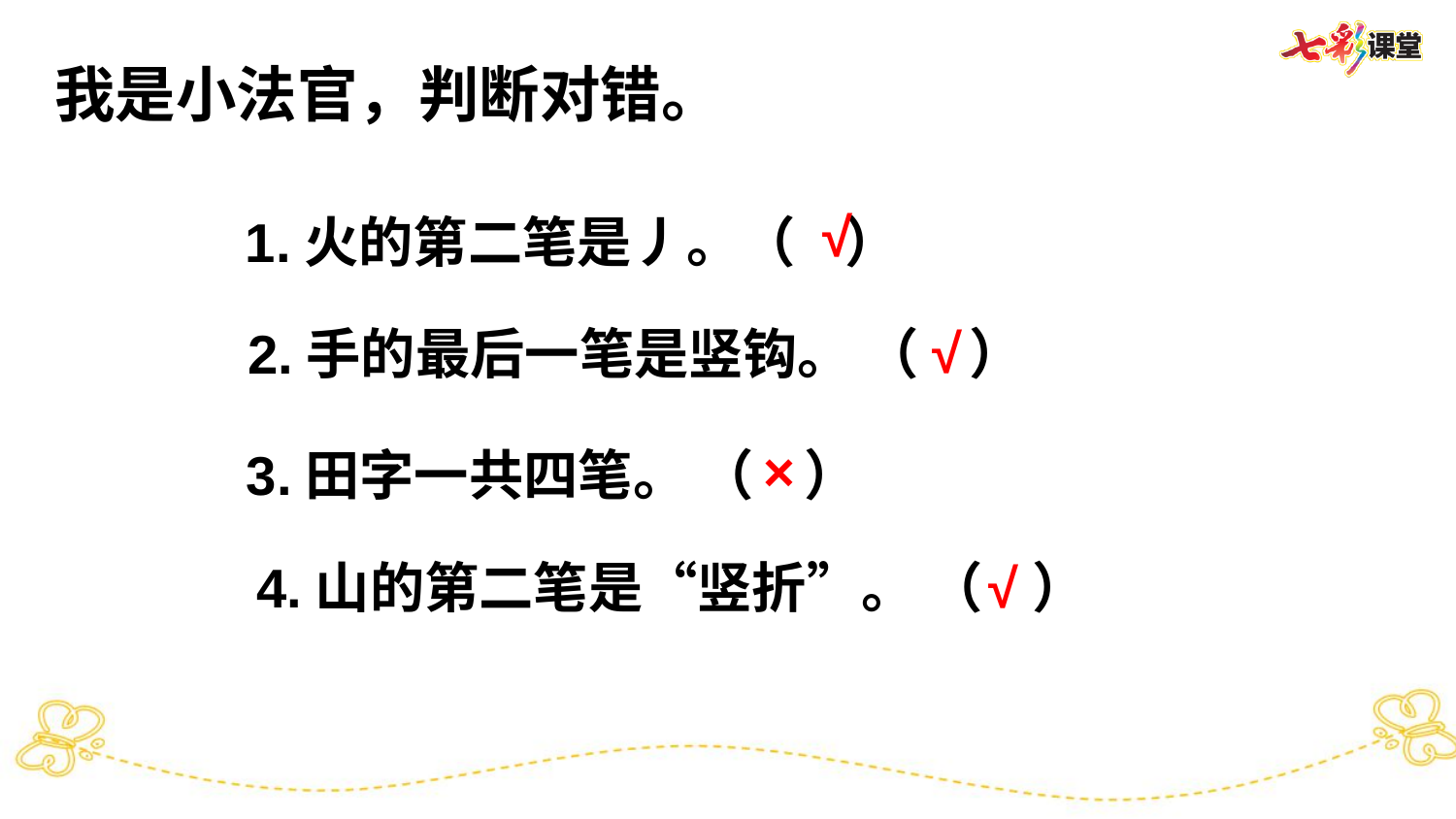

我是小法官，判断对错。
√
1.火的第二笔是丿。（    ）
√
2.手的最后一笔是竖钩。 （    ）
×
3.田字一共四笔。 （    ）
4.山的第二笔是“竖折”。 （    ）
√